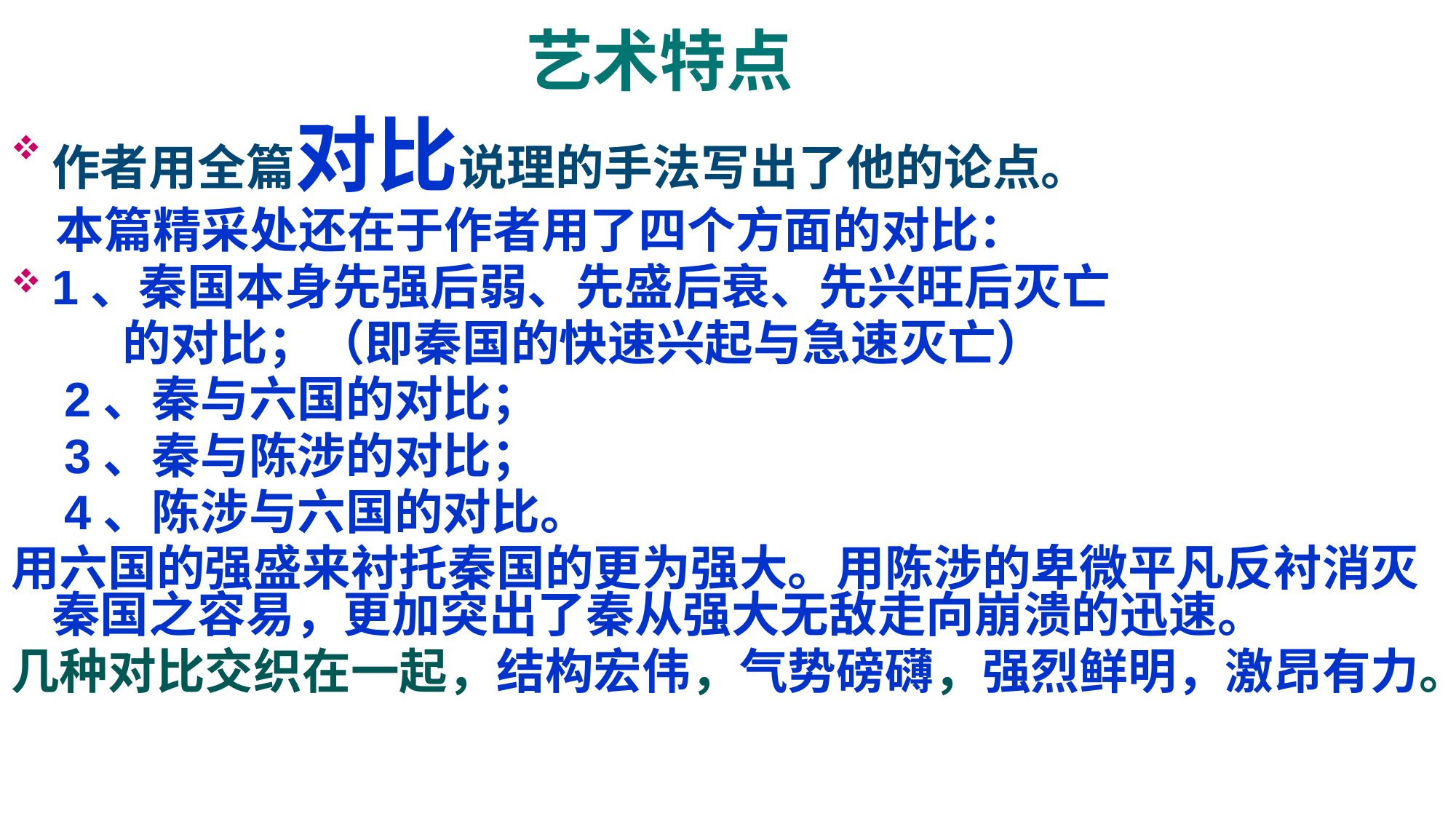

# 艺术特点
作者用全篇对比说理的手法写出了他的论点。
   本篇精采处还在于作者用了四个方面的对比：
1、秦国本身先强后弱、先盛后衰、先兴旺后灭亡
         的对比；（即秦国的快速兴起与急速灭亡）
    2、秦与六国的对比；
    3、秦与陈涉的对比；
    4、陈涉与六国的对比。
用六国的强盛来衬托秦国的更为强大。用陈涉的卑微平凡反衬消灭秦国之容易，更加突出了秦从强大无敌走向崩溃的迅速。
几种对比交织在一起，结构宏伟，气势磅礴，强烈鲜明，激昂有力。